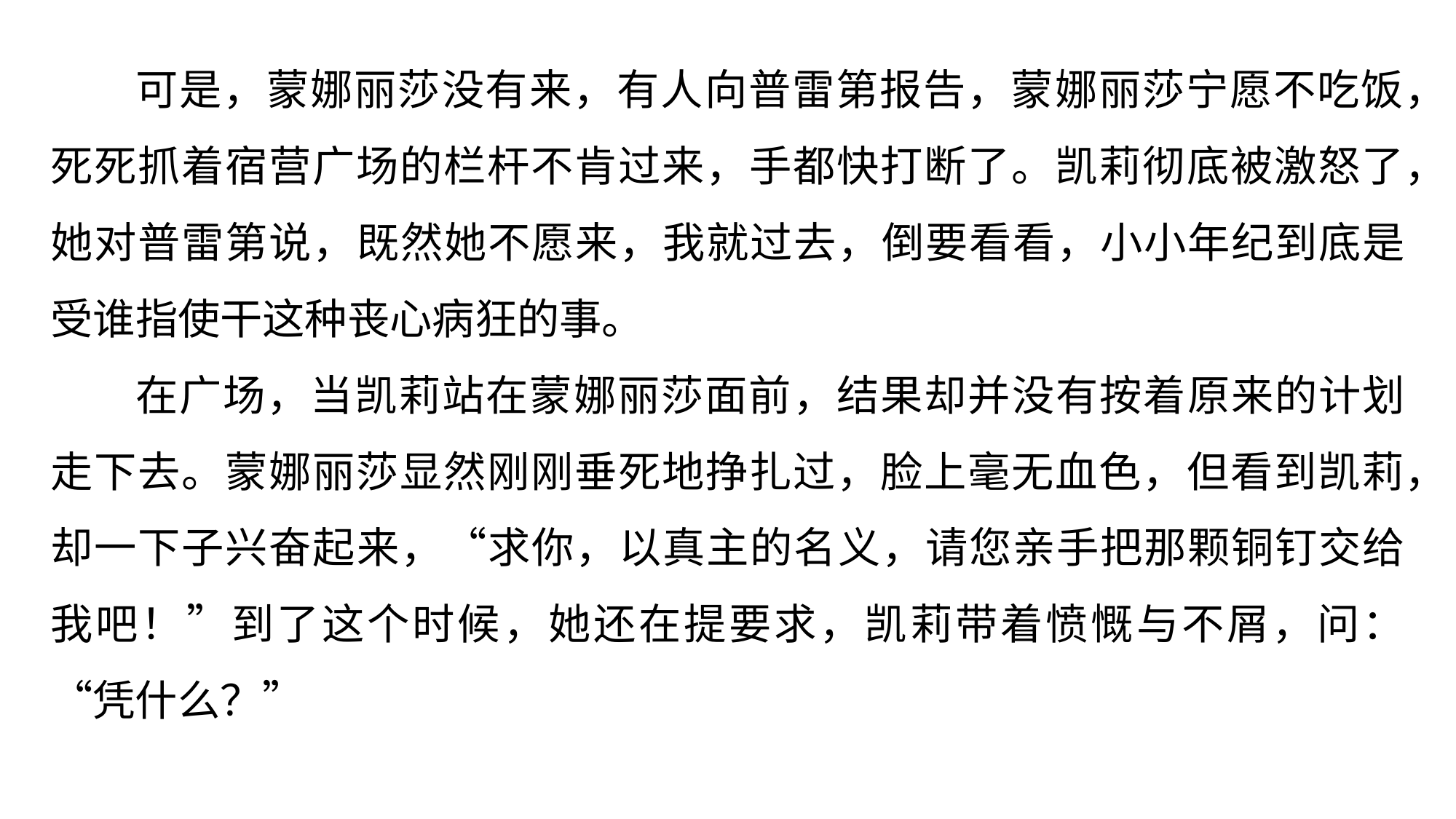

可是，蒙娜丽莎没有来，有人向普雷第报告，蒙娜丽莎宁愿不吃饭，死死抓着宿营广场的栏杆不肯过来，手都快打断了。凯莉彻底被激怒了，她对普雷第说，既然她不愿来，我就过去，倒要看看，小小年纪到底是受谁指使干这种丧心病狂的事。
在广场，当凯莉站在蒙娜丽莎面前，结果却并没有按着原来的计划走下去。蒙娜丽莎显然刚刚垂死地挣扎过，脸上毫无血色，但看到凯莉，却一下子兴奋起来，“求你，以真主的名义，请您亲手把那颗铜钉交给我吧！”到了这个时候，她还在提要求，凯莉带着愤慨与不屑，问：“凭什么？”